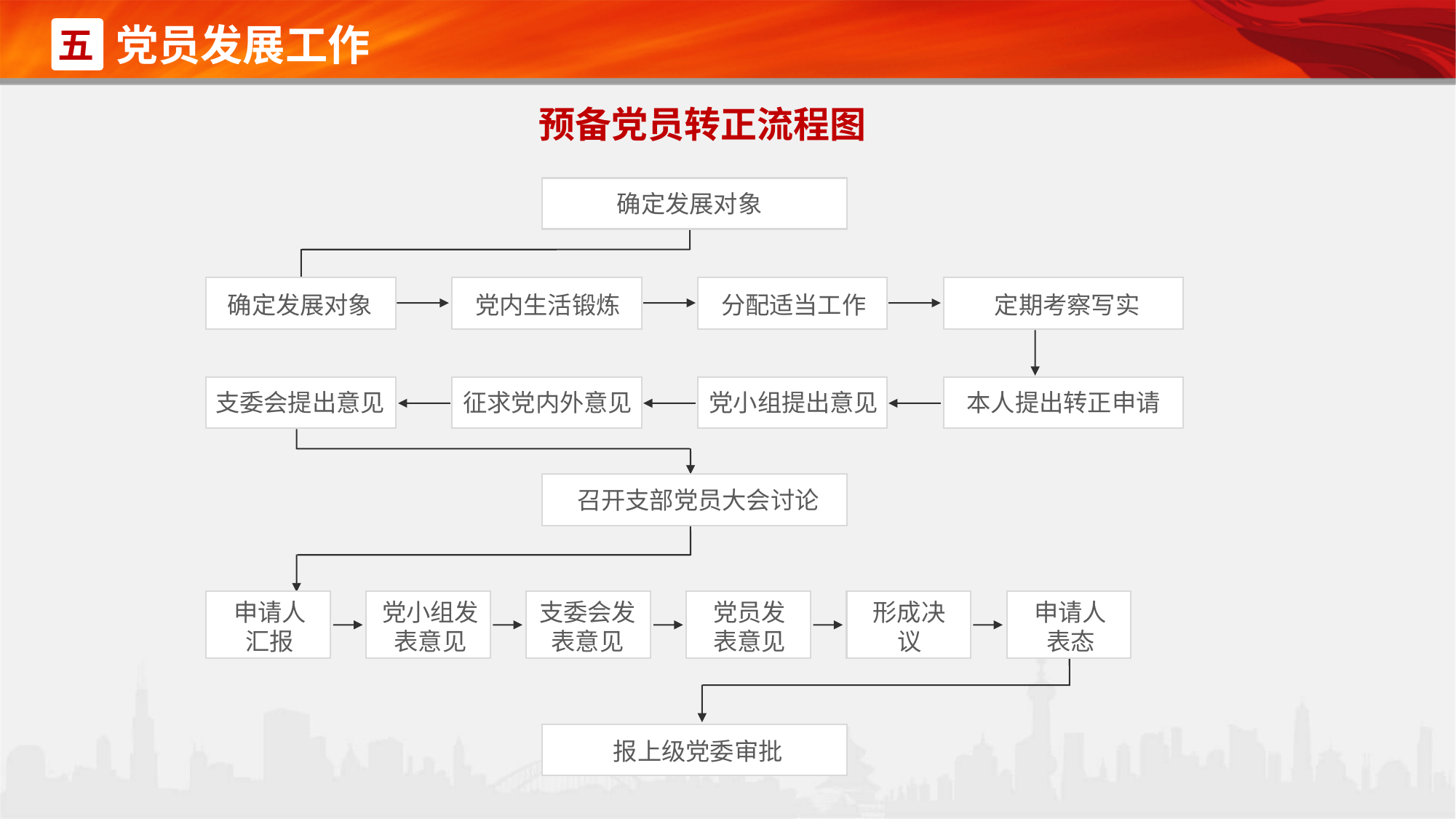

党员发展工作
五

预备党员转正流程图

确定发展对象

确定发展对象

党内生活锻炼

分配适当工作

定期考察写实

支委会提出意见

征求党内外意见

党小组提出意见

本人提出转正申请

召开支部党员大会讨论

申请人汇报

党小组发表意见

支委会发表意见

党员发表意见

形成决议

申请人表态

报上级党委审批